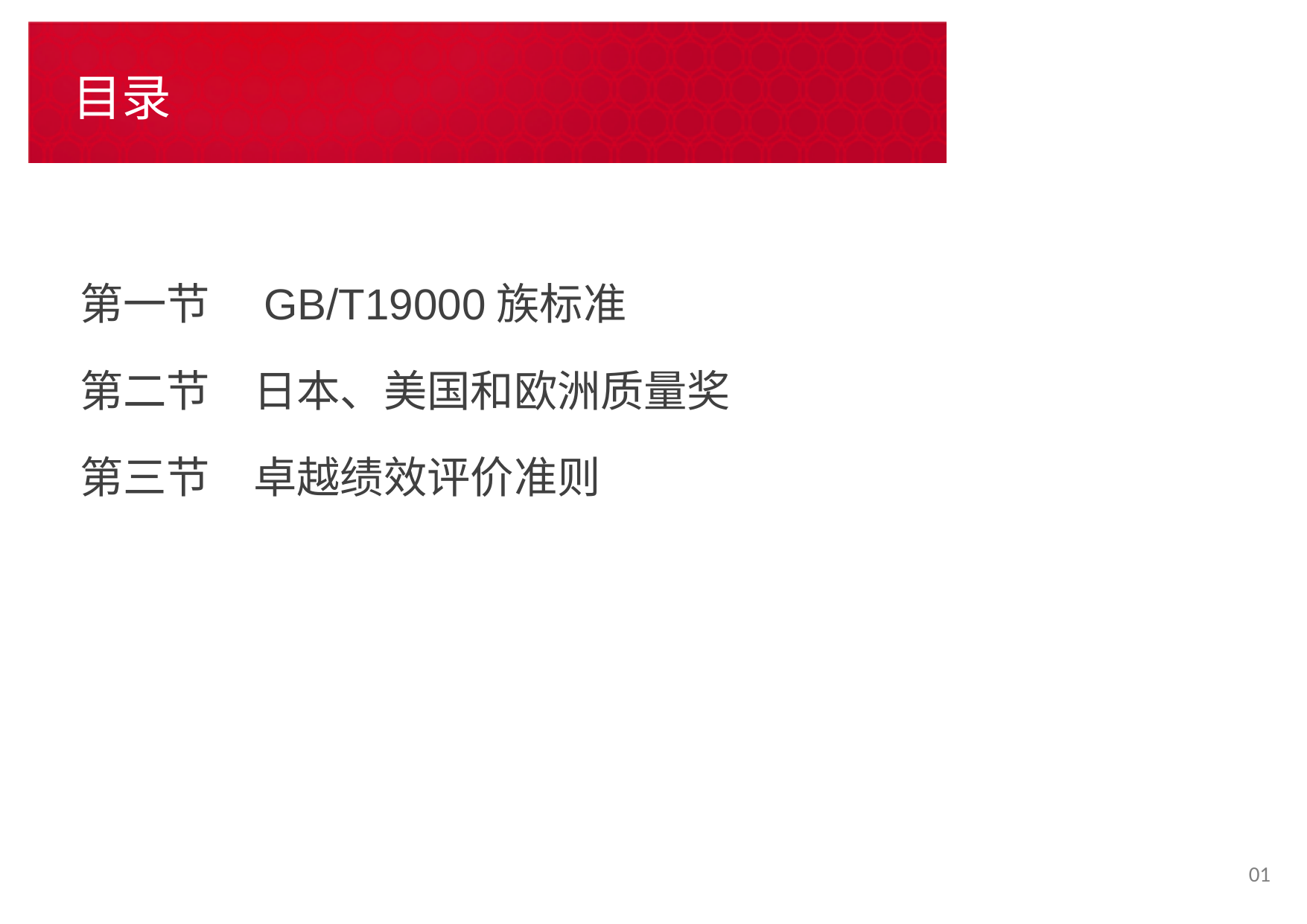

# 目录
第一节　GB/T19000族标准
第二节　日本、美国和欧洲质量奖
第三节　卓越绩效评价准则
01